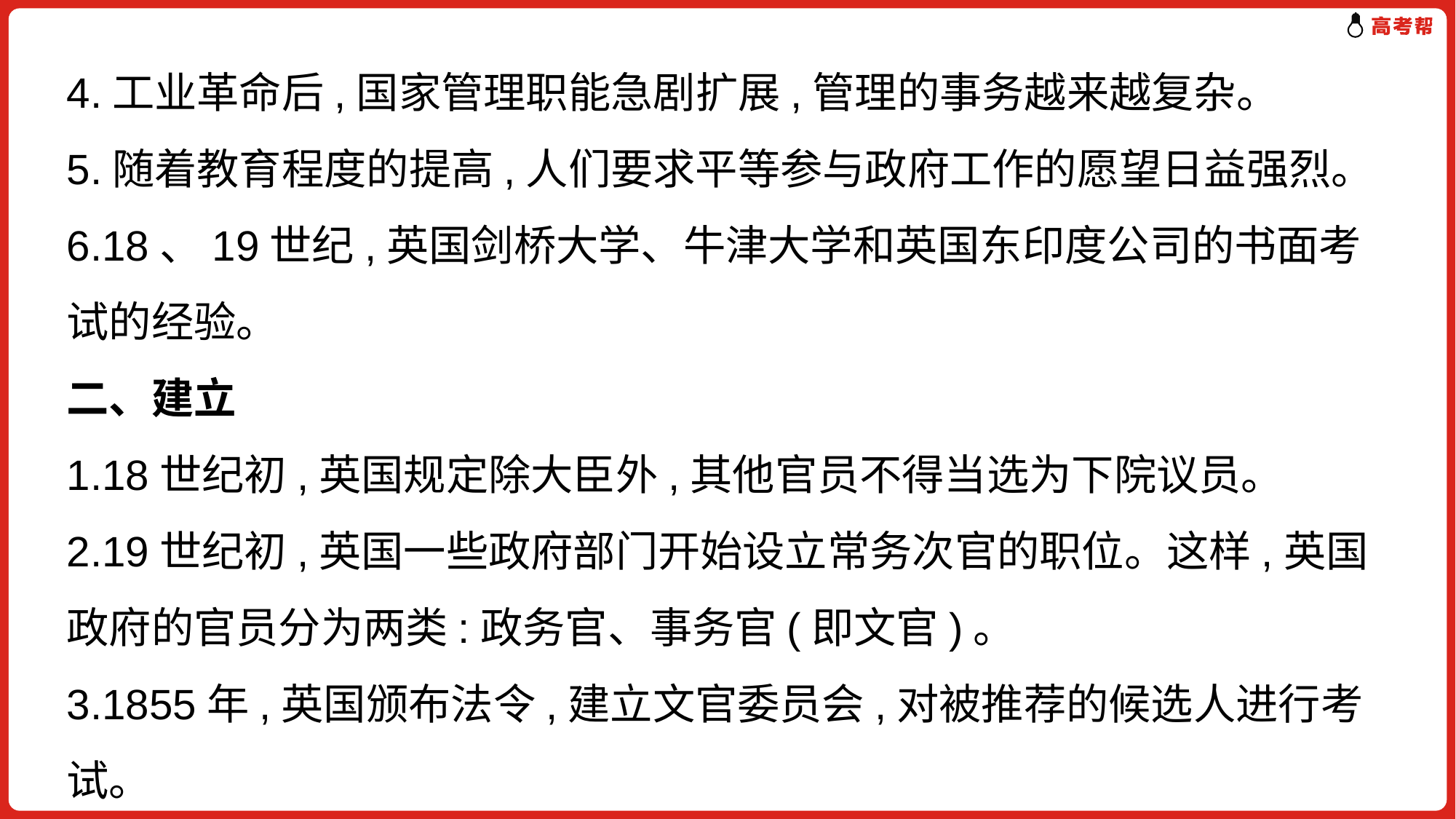

4.工业革命后,国家管理职能急剧扩展,管理的事务越来越复杂。
5.随着教育程度的提高,人们要求平等参与政府工作的愿望日益强烈。
6.18、19世纪,英国剑桥大学、牛津大学和英国东印度公司的书面考试的经验。
二、建立
1.18世纪初,英国规定除大臣外,其他官员不得当选为下院议员。
2.19世纪初,英国一些政府部门开始设立常务次官的职位。这样,英国政府的官员分为两类:政务官、事务官(即文官)。
3.1855年,英国颁布法令,建立文官委员会,对被推荐的候选人进行考试。